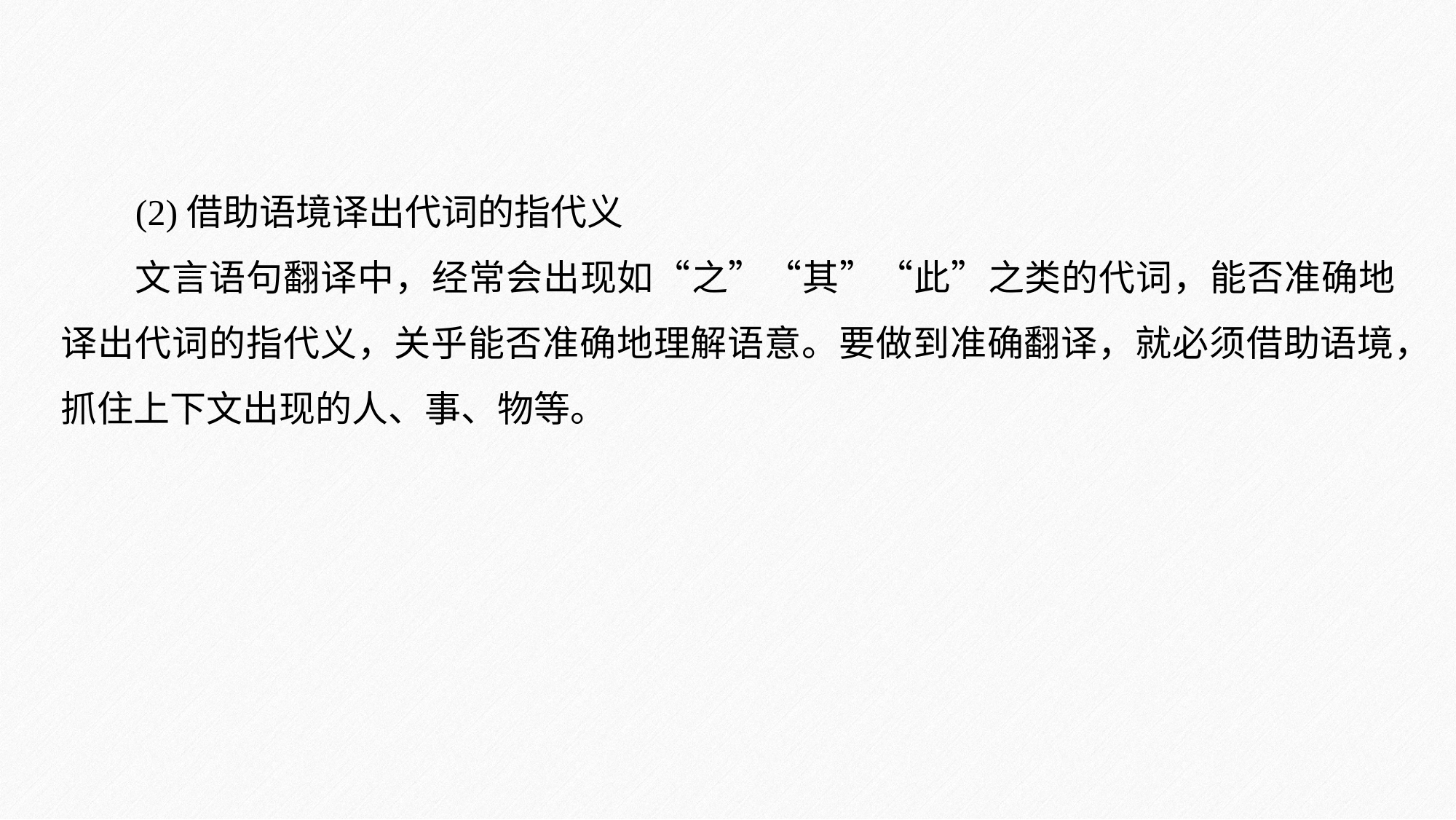

(2)借助语境译出代词的指代义
文言语句翻译中，经常会出现如“之”“其”“此”之类的代词，能否准确地译出代词的指代义，关乎能否准确地理解语意。要做到准确翻译，就必须借助语境，抓住上下文出现的人、事、物等。